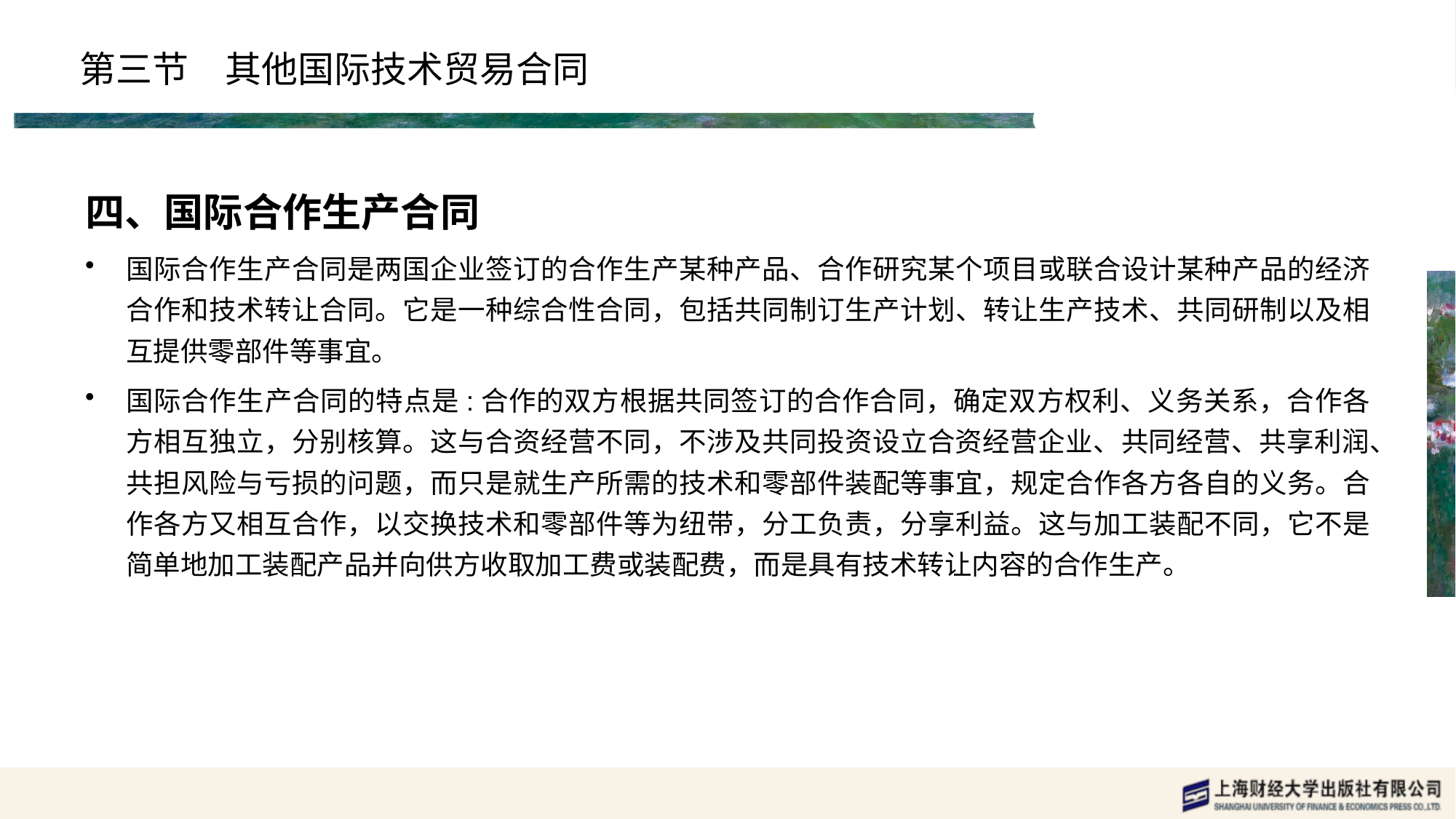

# 第三节　其他国际技术贸易合同
四、国际合作生产合同
国际合作生产合同是两国企业签订的合作生产某种产品、合作研究某个项目或联合设计某种产品的经济合作和技术转让合同。它是一种综合性合同，包括共同制订生产计划、转让生产技术、共同研制以及相互提供零部件等事宜。
国际合作生产合同的特点是:合作的双方根据共同签订的合作合同，确定双方权利、义务关系，合作各方相互独立，分别核算。这与合资经营不同，不涉及共同投资设立合资经营企业、共同经营、共享利润、共担风险与亏损的问题，而只是就生产所需的技术和零部件装配等事宜，规定合作各方各自的义务。合作各方又相互合作，以交换技术和零部件等为纽带，分工负责，分享利益。这与加工装配不同，它不是简单地加工装配产品并向供方收取加工费或装配费，而是具有技术转让内容的合作生产。